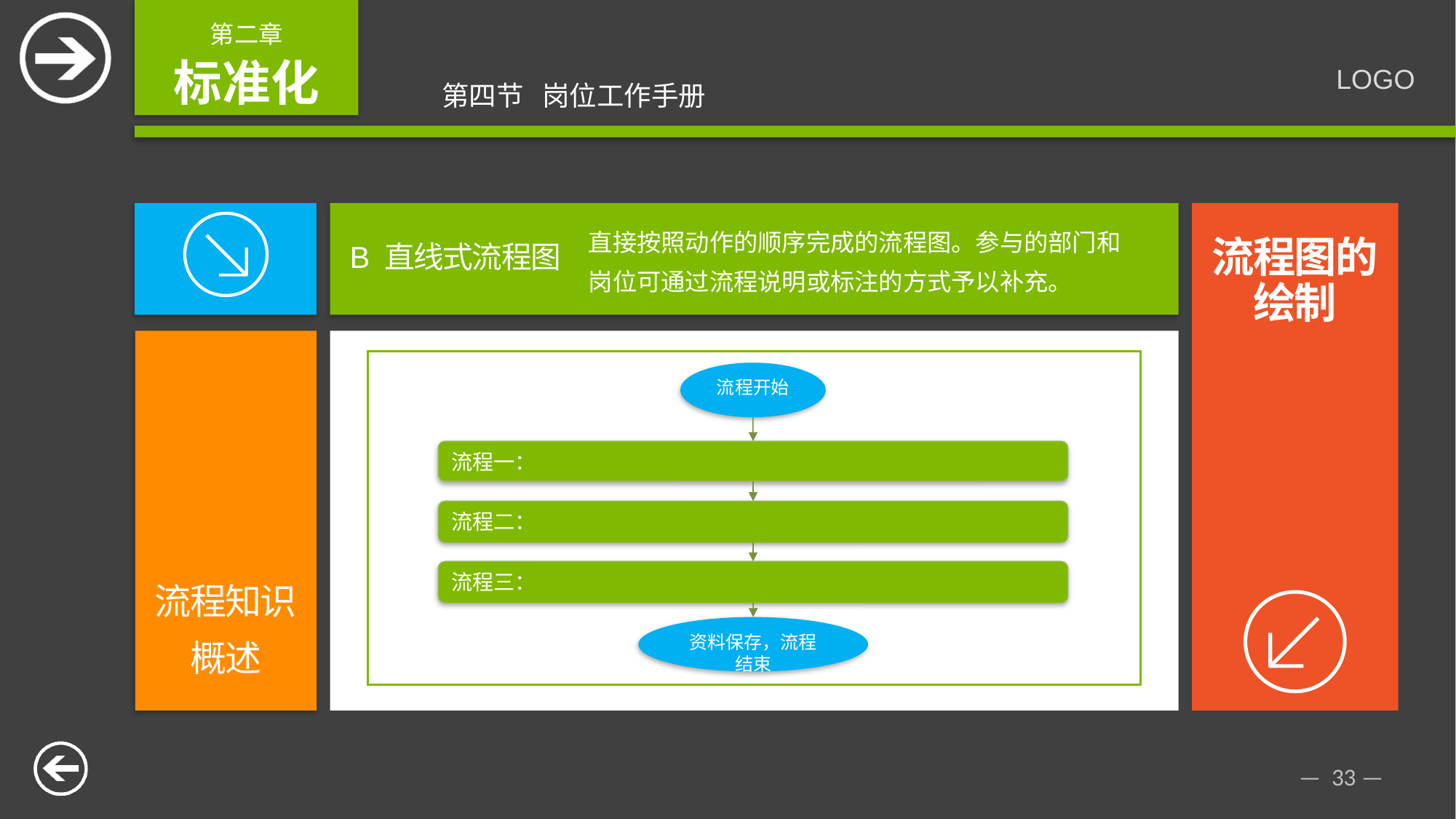

B 直线式流程图

直接按照动作的顺序完成的流程图。参与的部门和岗位可通过流程说明或标注的方式予以补充。
流程图的
绘制

流程开始
流程一：
流程二：
流程三：
资料保存，流程结束
流程知识
概述